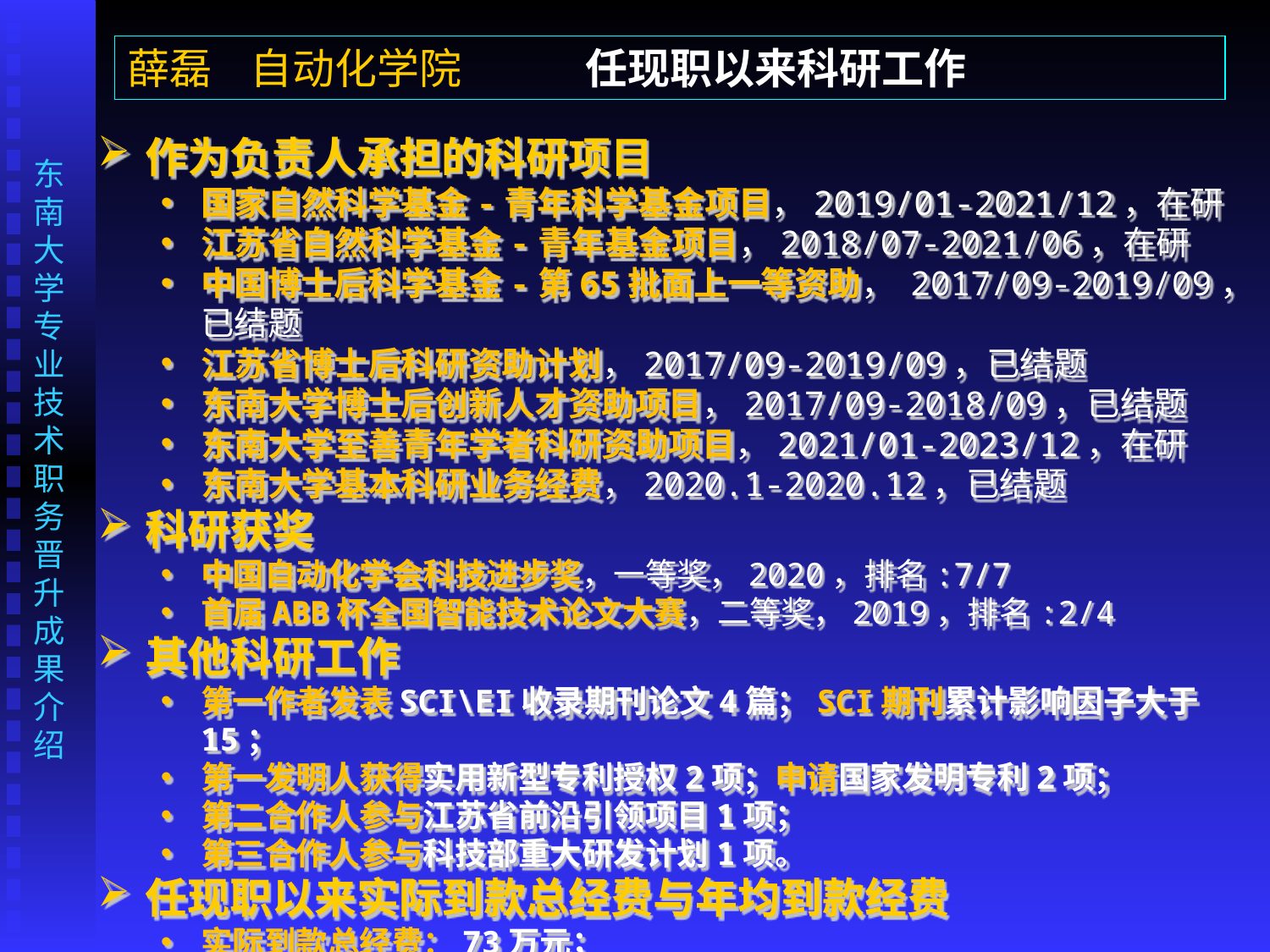

薛磊    自动化学院             任现职以来科研工作
作为负责人承担的科研项目
国家自然科学基金-青年科学基金项目，2019/01-2021/12，在研
江苏省自然科学基金-青年基金项目，2018/07-2021/06，在研
中国博士后科学基金-第65批面上一等资助， 2017/09-2019/09，已结题
江苏省博士后科研资助计划，2017/09-2019/09，已结题
东南大学博士后创新人才资助项目，2017/09-2018/09，已结题
东南大学至善青年学者科研资助项目，2021/01-2023/12，在研
东南大学基本科研业务经费，2020.1-2020.12，已结题
科研获奖
中国自动化学会科技进步奖，一等奖，2020，排名:7/7
首届ABB杯全国智能技术论文大赛，二等奖，2019，排名:2/4
其他科研工作
第一作者发表SCI\EI收录期刊论文4篇；SCI期刊累计影响因子大于15；
第一发明人获得实用新型专利授权2项；申请国家发明专利2项；
第二合作人参与江苏省前沿引领项目1项；
第三合作人参与科技部重大研发计划1项。
任现职以来实际到款总经费与年均到款经费
实际到款总经费：73万元；
年均到款经费：24.3万元。